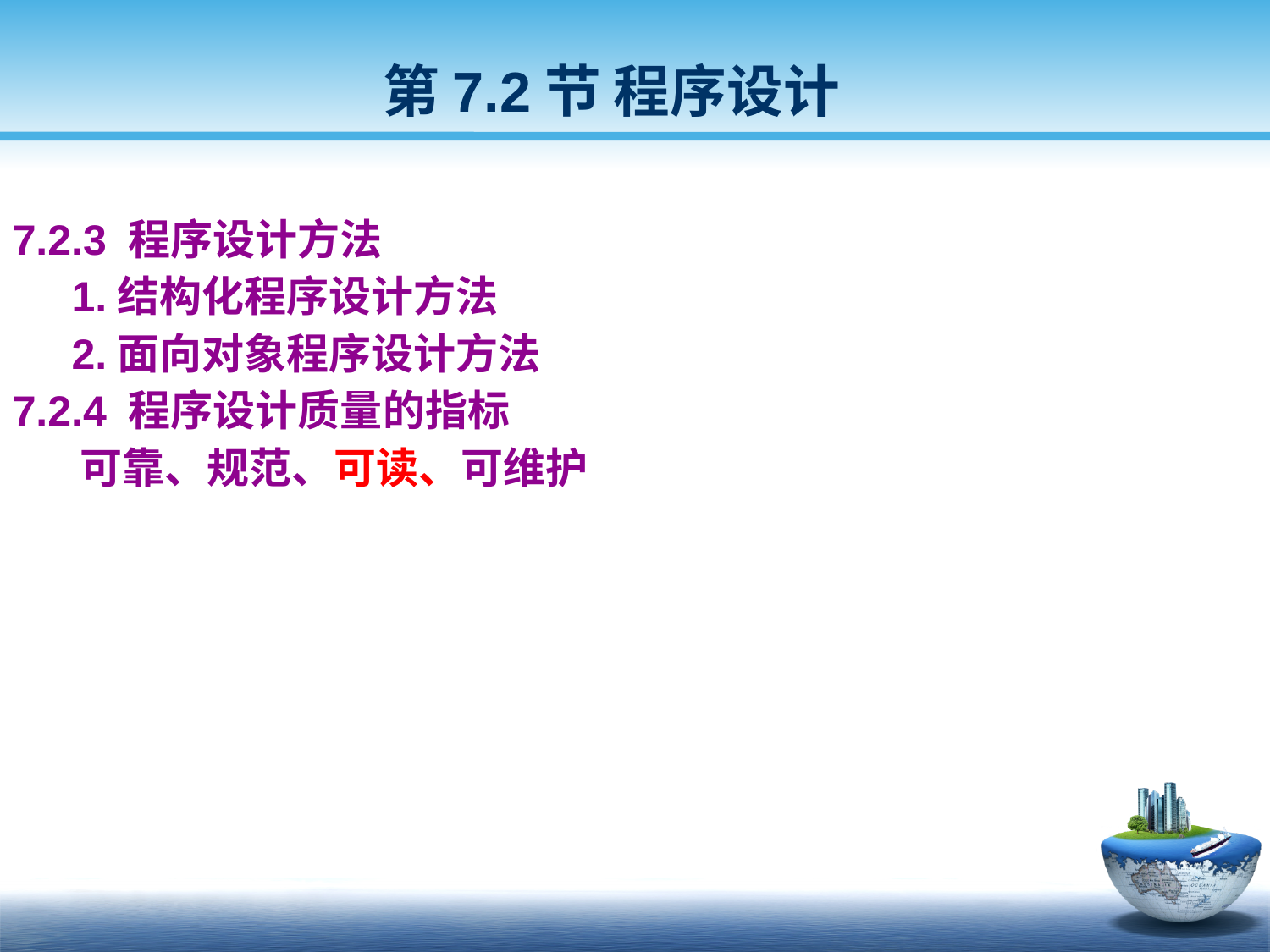

第7.2节 程序设计

7.2.3 程序设计方法
     1.结构化程序设计方法
     2.面向对象程序设计方法
7.2.4 程序设计质量的指标
      可靠、规范、可读、可维护